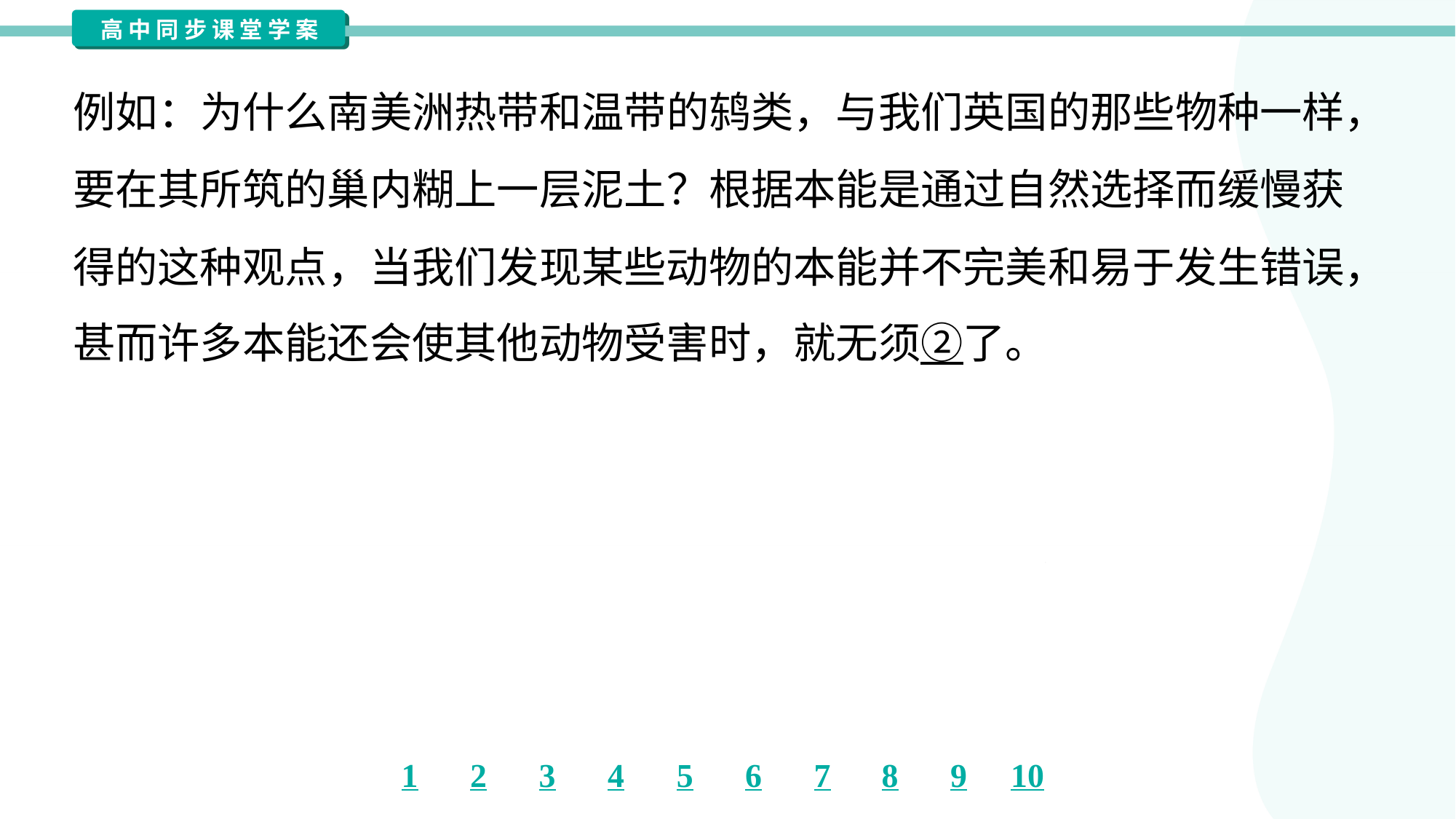

例如：为什么南美洲热带和温带的鸫类，与我们英国的那些物种一样，
要在其所筑的巢内糊上一层泥土？根据本能是通过自然选择而缓慢获
得的这种观点，当我们发现某些动物的本能并不完美和易于发生错误，
甚而许多本能还会使其他动物受害时，就无须②了。#1.2